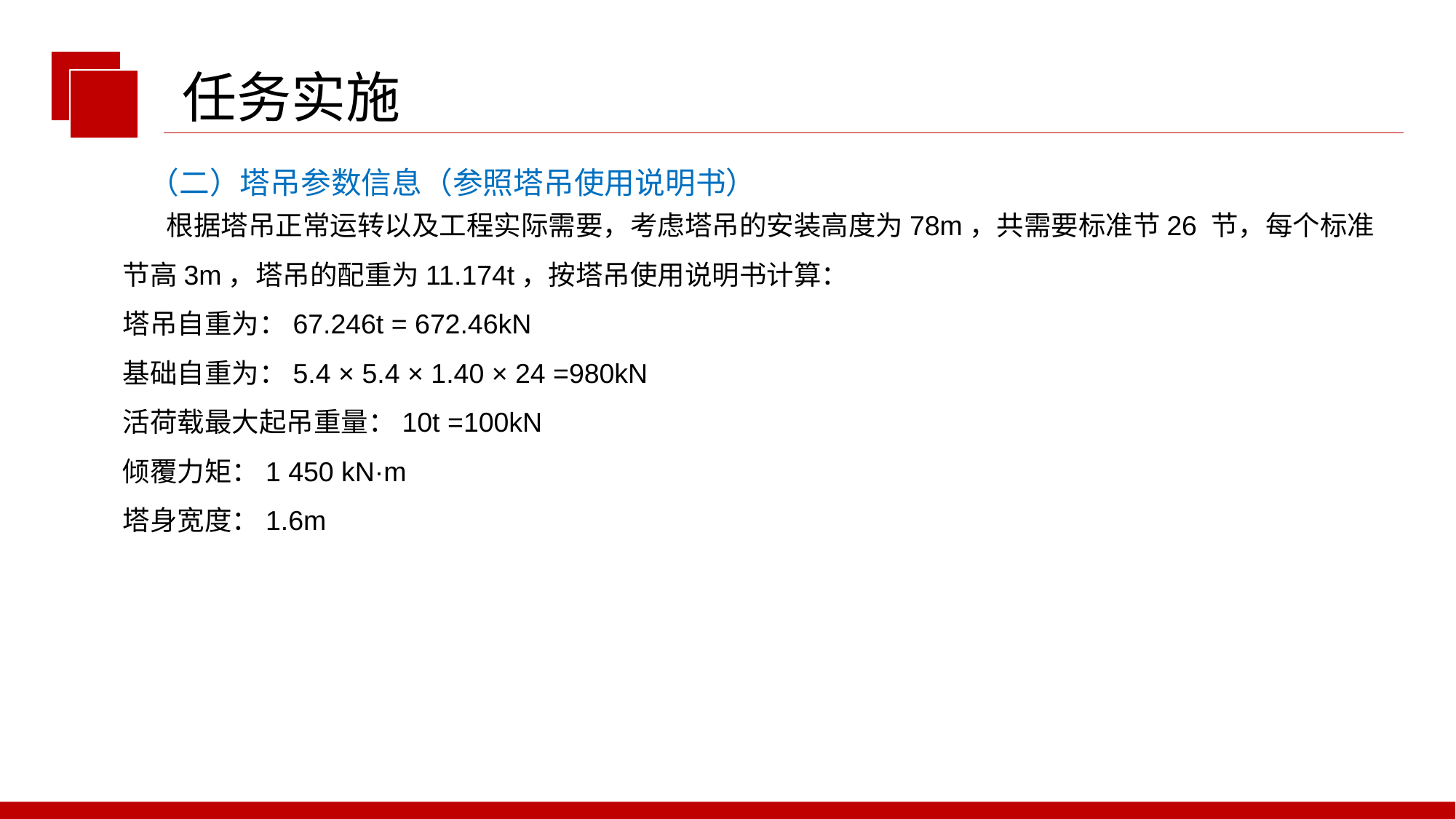

任务实施
（二）塔吊参数信息（参照塔吊使用说明书）
      根据塔吊正常运转以及工程实际需要，考虑塔吊的安装高度为78m，共需要标准节26 节，每个标准节高3m，塔吊的配重为11.174t，按塔吊使用说明书计算：
塔吊自重为：67.246t = 672.46kN
基础自重为：5.4 × 5.4 × 1.40 × 24 =980kN
活荷载最大起吊重量：10t =100kN
倾覆力矩：1 450 kN·m
塔身宽度：1.6m